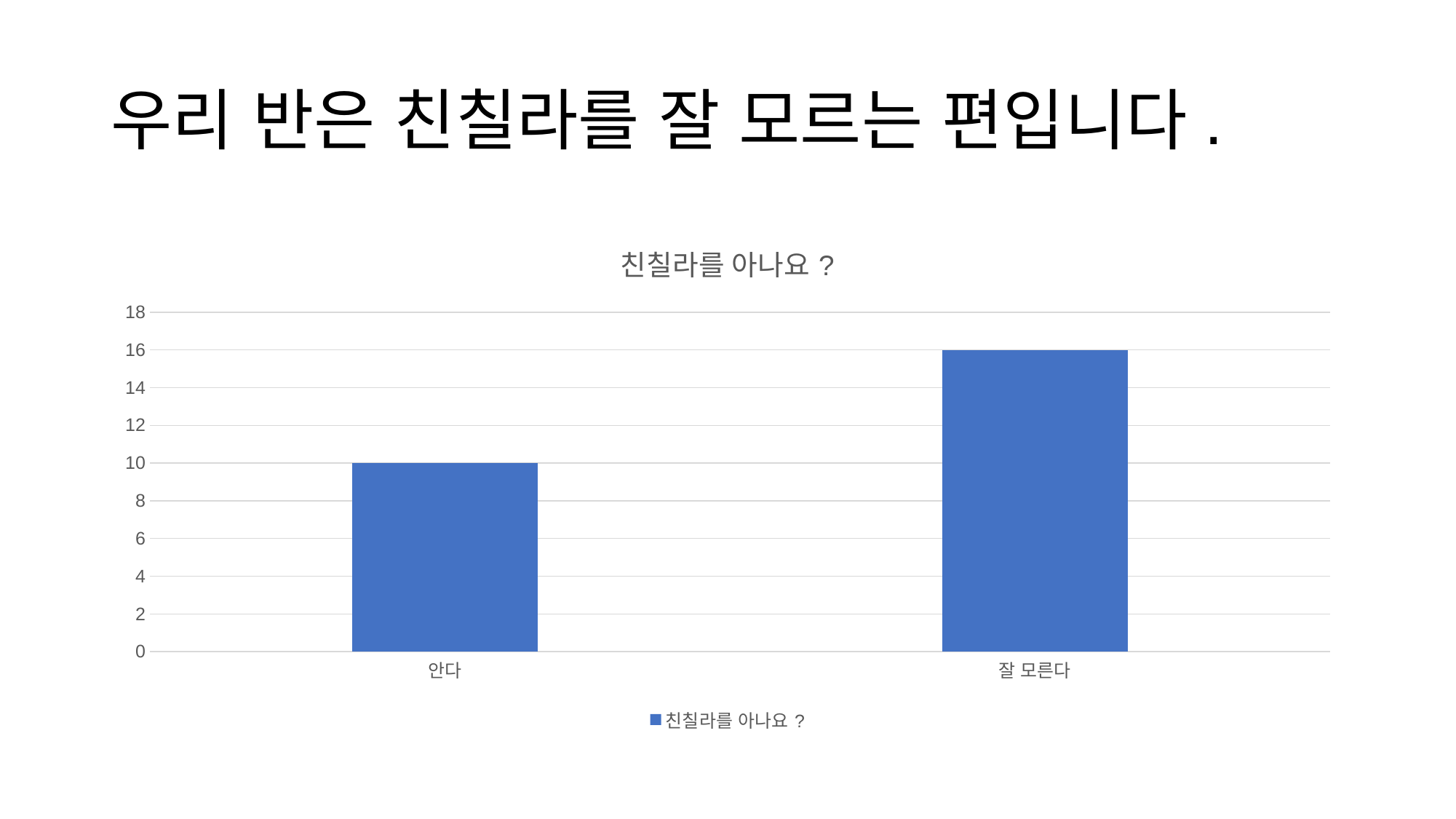

# 우리 반은 친칠라를 잘 모르는 편입니다.

### Chart:

| Category | 친칠라를 아나요? |
|---|---|
| 안다 | 10.0 |
| 잘 모른다 | 16.0 |